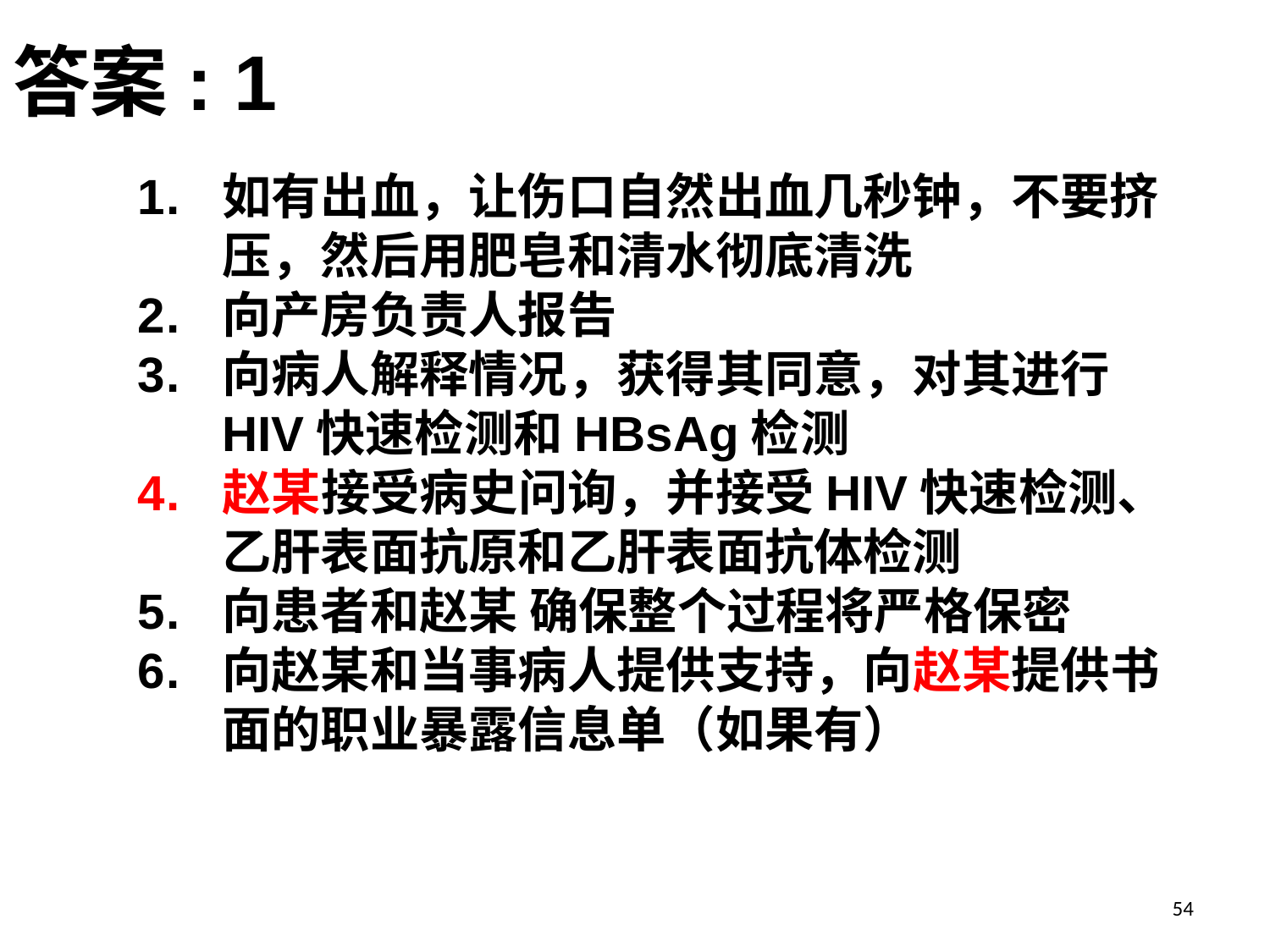

答案: 1
如有出血，让伤口自然出血几秒钟，不要挤压，然后用肥皂和清水彻底清洗
向产房负责人报告
向病人解释情况，获得其同意，对其进行HIV快速检测和HBsAg检测
赵某接受病史问询，并接受HIV快速检测、乙肝表面抗原和乙肝表面抗体检测
向患者和赵某 确保整个过程将严格保密
向赵某和当事病人提供支持，向赵某提供书面的职业暴露信息单（如果有）
54